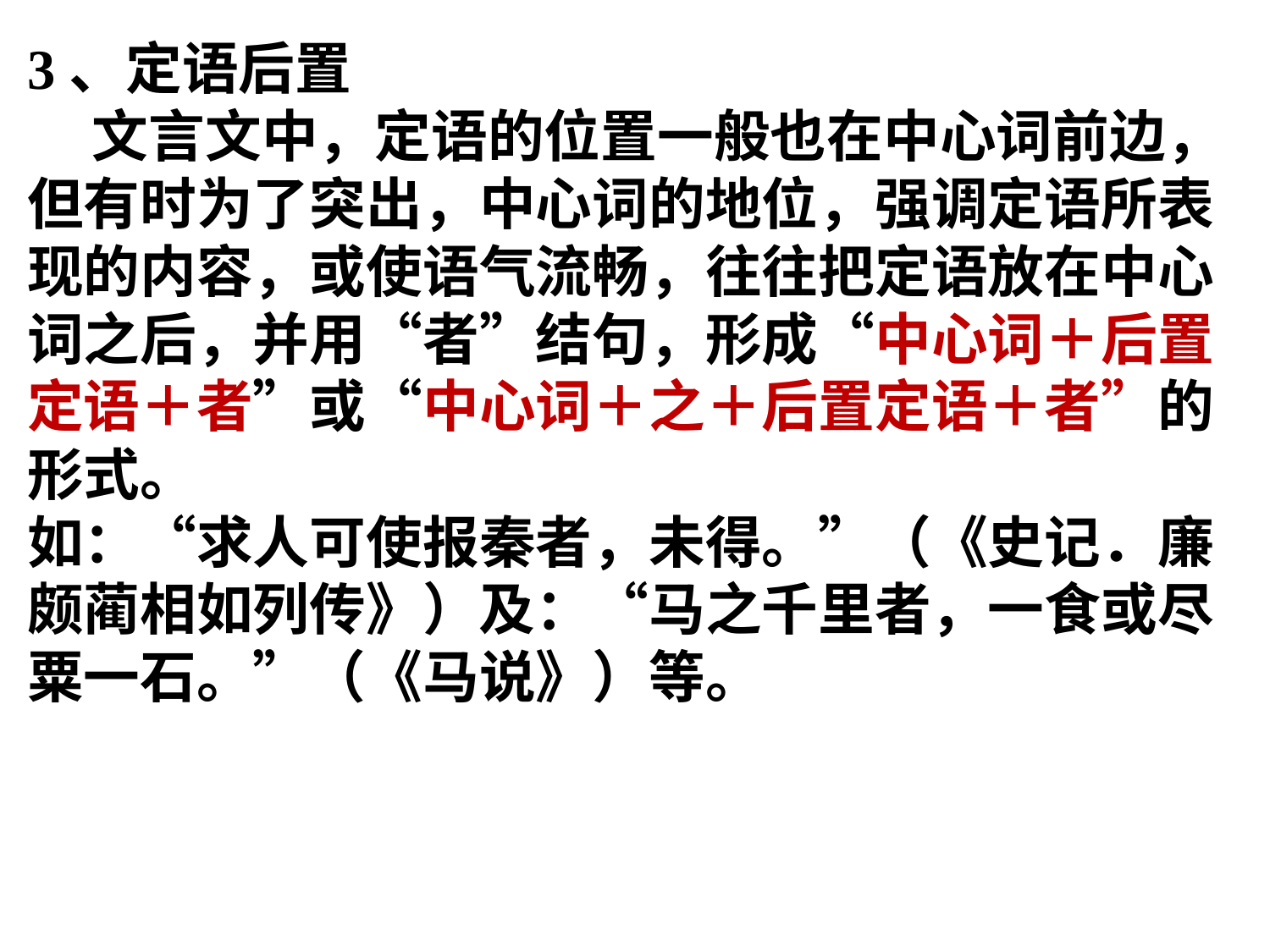

3、定语后置
    文言文中，定语的位置一般也在中心词前边，但有时为了突出，中心词的地位，强调定语所表现的内容，或使语气流畅，往往把定语放在中心词之后，并用“者”结句，形成“中心词＋后置定语＋者”或“中心词＋之＋后置定语＋者”的形式。
如：“求人可使报秦者，未得。”（《史记．廉颇蔺相如列传》）及：“马之千里者，一食或尽粟一石。”（《马说》）等。